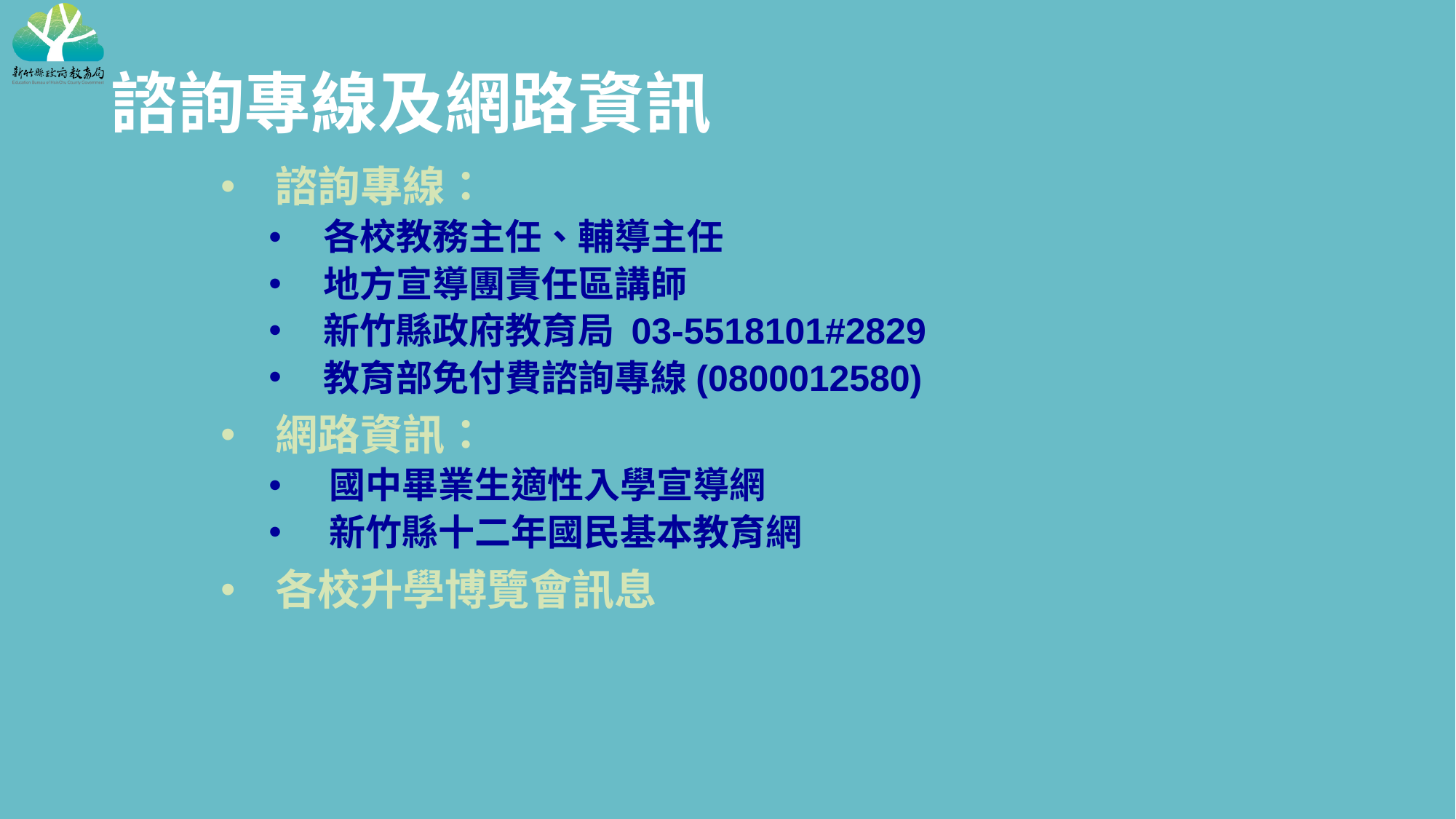

諮詢專線及網路資訊
諮詢專線：
各校教務主任、輔導主任
地方宣導團責任區講師
新竹縣政府教育局 03-5518101#2829
教育部免付費諮詢專線(0800012580)
網路資訊：
   國中畢業生適性入學宣導網
   新竹縣十二年國民基本教育網
各校升學博覽會訊息